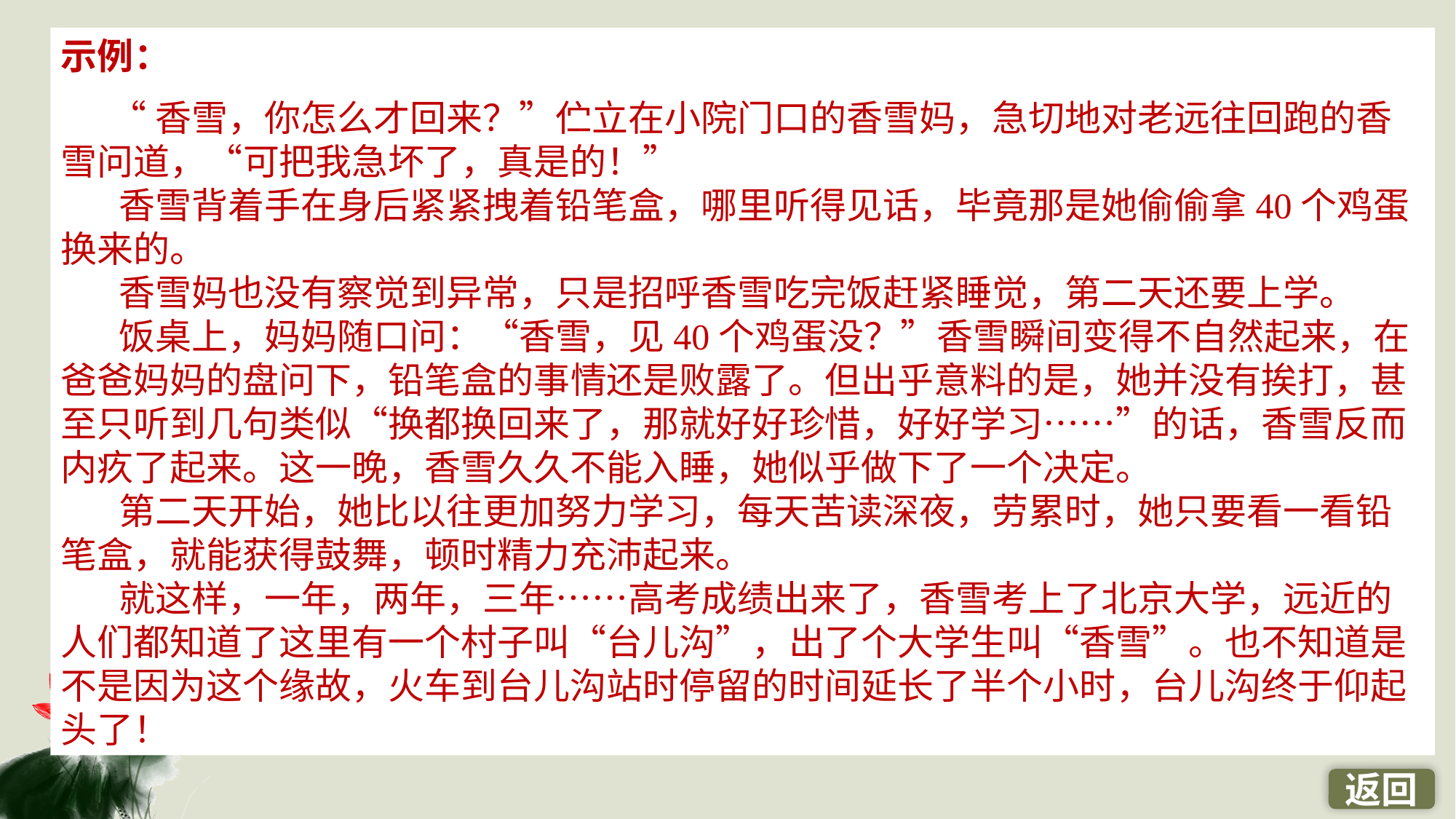

示例：
      “香雪，你怎么才回来？”伫立在小院门口的香雪妈，急切地对老远往回跑的香雪问道，“可把我急坏了，真是的！”
      香雪背着手在身后紧紧拽着铅笔盒，哪里听得见话，毕竟那是她偷偷拿40个鸡蛋换来的。
      香雪妈也没有察觉到异常，只是招呼香雪吃完饭赶紧睡觉，第二天还要上学。
      饭桌上，妈妈随口问：“香雪，见40个鸡蛋没？”香雪瞬间变得不自然起来，在爸爸妈妈的盘问下，铅笔盒的事情还是败露了。但出乎意料的是，她并没有挨打，甚至只听到几句类似“换都换回来了，那就好好珍惜，好好学习……”的话，香雪反而内疚了起来。这一晚，香雪久久不能入睡，她似乎做下了一个决定。
      第二天开始，她比以往更加努力学习，每天苦读深夜，劳累时，她只要看一看铅笔盒，就能获得鼓舞，顿时精力充沛起来。
      就这样，一年，两年，三年……高考成绩出来了，香雪考上了北京大学，远近的人们都知道了这里有一个村子叫“台儿沟”，出了个大学生叫“香雪”。也不知道是不是因为这个缘故，火车到台儿沟站时停留的时间延长了半个小时，台儿沟终于仰起头了！
返回